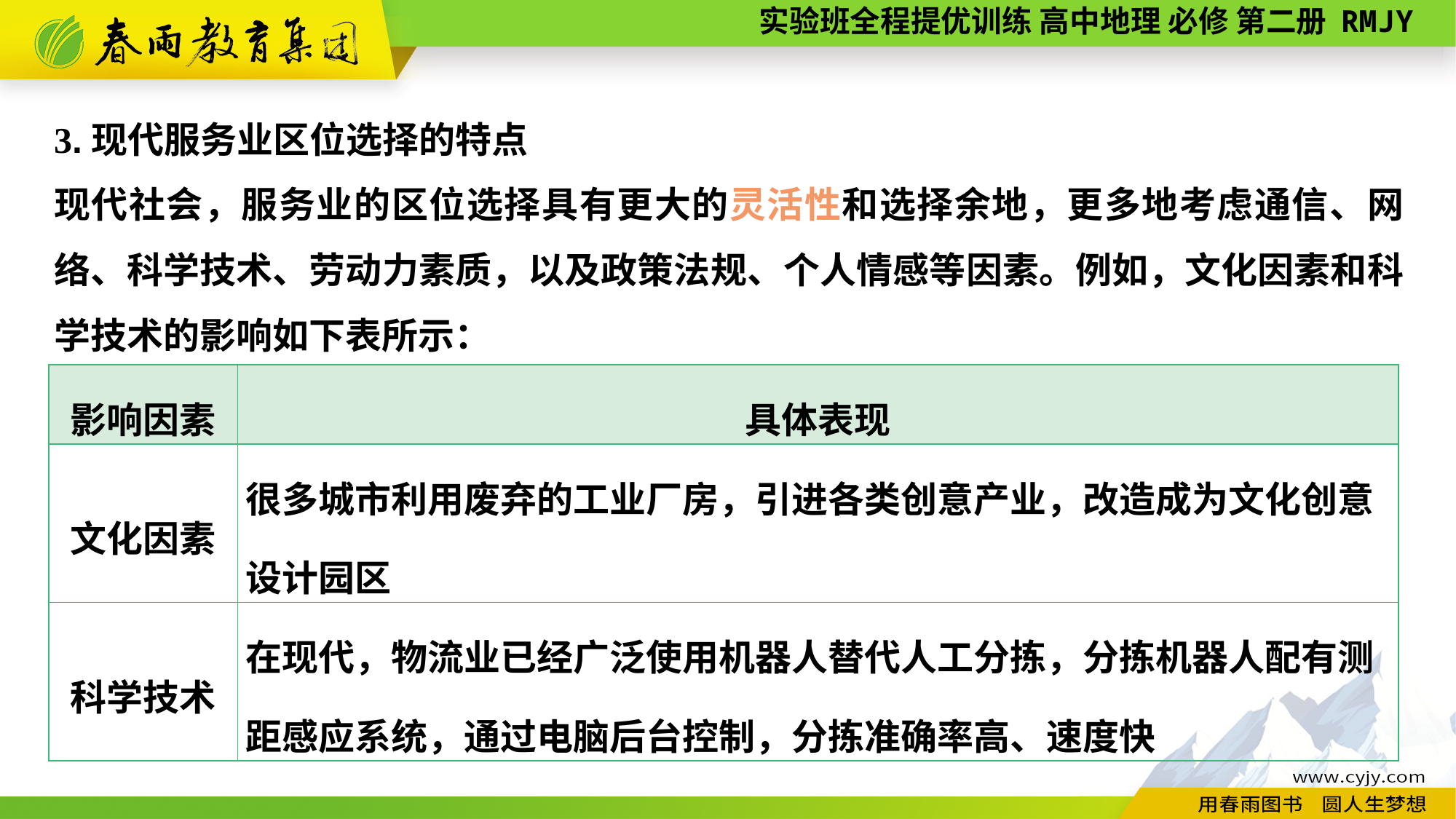

3.现代服务业区位选择的特点
现代社会，服务业的区位选择具有更大的灵活性和选择余地，更多地考虑通信、网络、科学技术、劳动力素质，以及政策法规、个人情感等因素。例如，文化因素和科学技术的影响如下表所示：
| 影响因素 | 具体表现 |
| --- | --- |
| 文化因素 | 很多城市利用废弃的工业厂房，引进各类创意产业，改造成为文化创意设计园区 |
| 科学技术 | 在现代，物流业已经广泛使用机器人替代人工分拣，分拣机器人配有测距感应系统，通过电脑后台控制，分拣准确率高、速度快 |